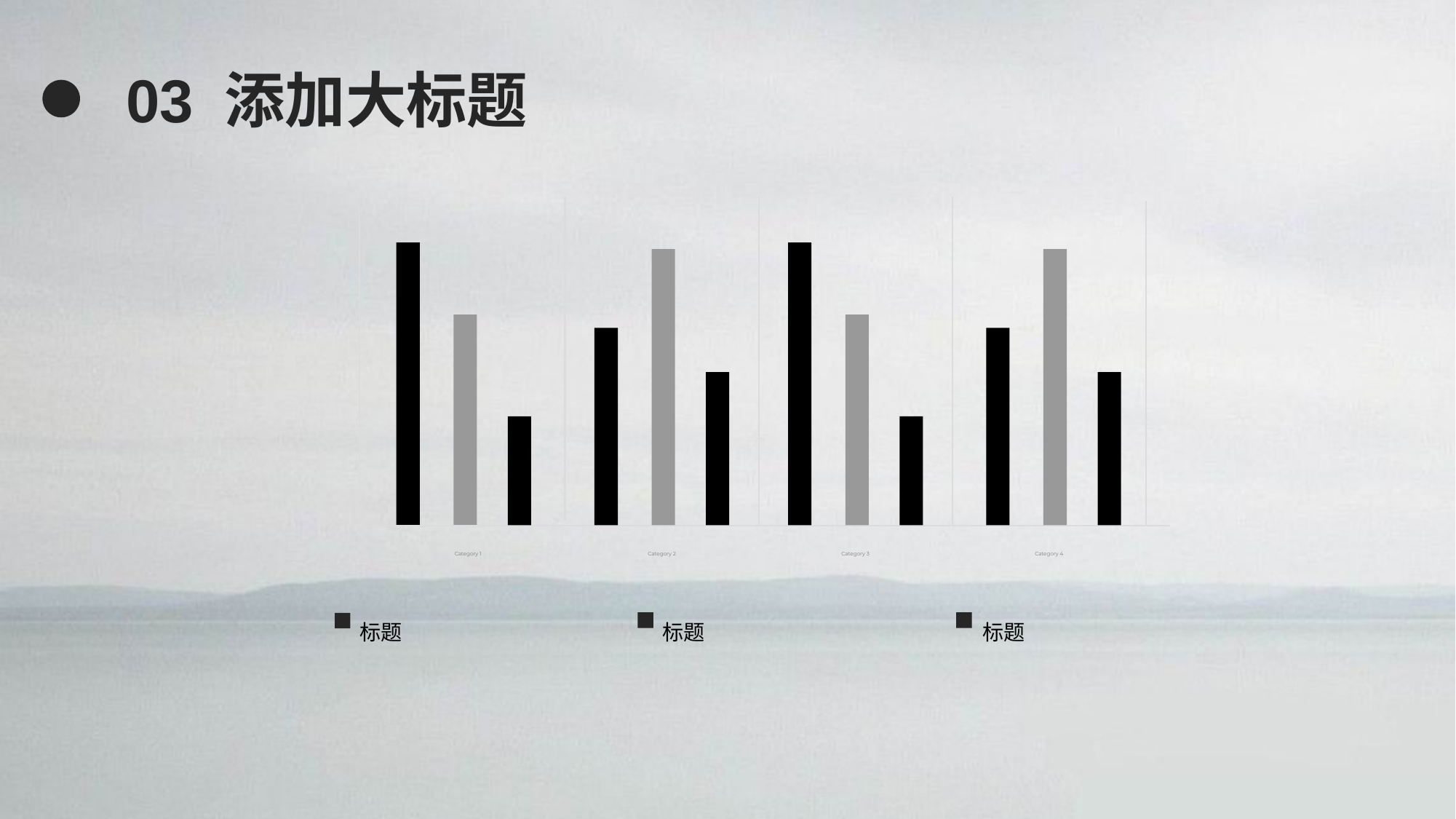

03 添加大标题

Category 1
Category 2
Category 3
Category 4
标题
标题
标题